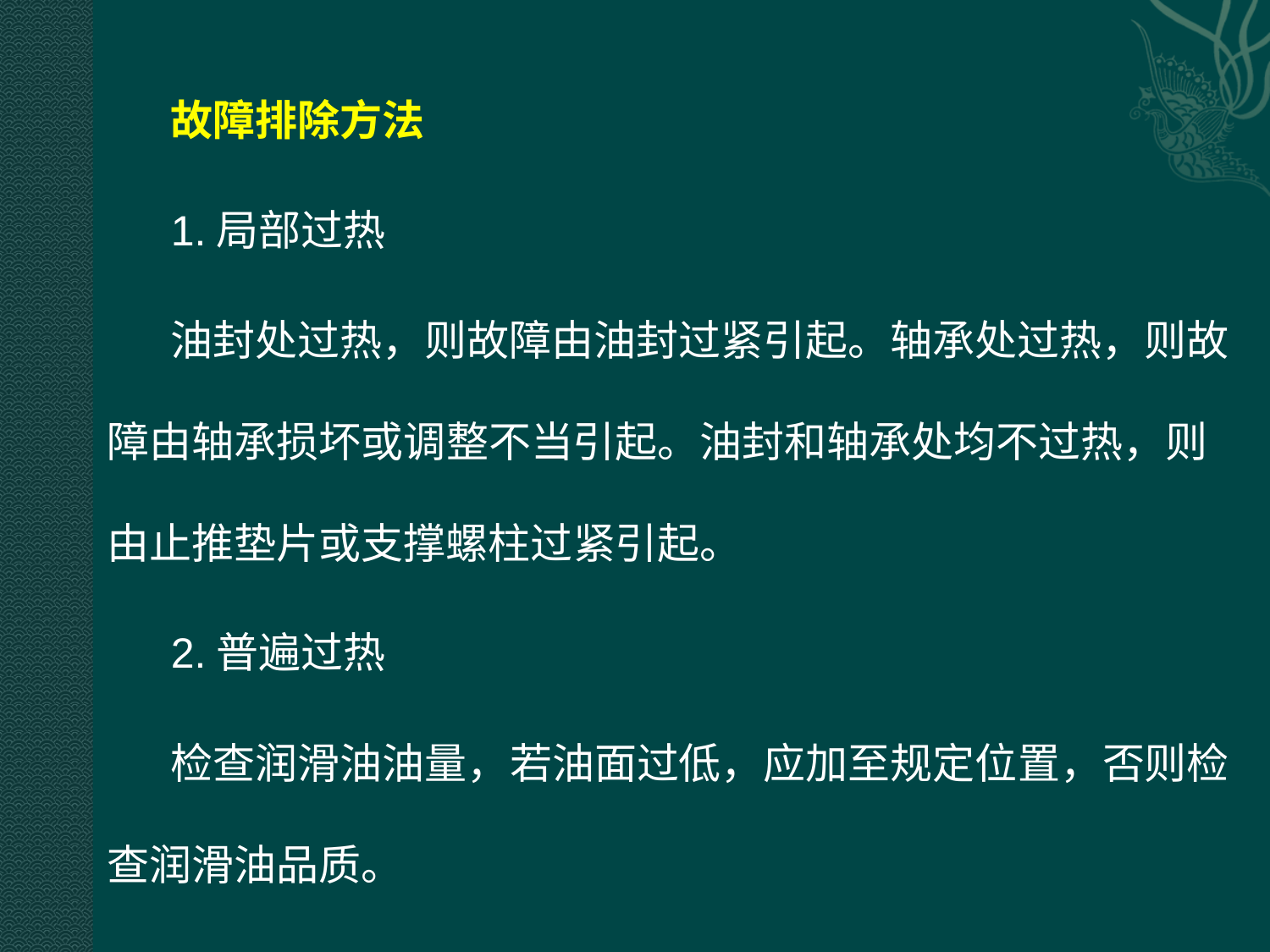

故障排除方法
1.局部过热
油封处过热，则故障由油封过紧引起。轴承处过热，则故障由轴承损坏或调整不当引起。油封和轴承处均不过热，则由止推垫片或支撑螺柱过紧引起。
2.普遍过热
检查润滑油油量，若油面过低，应加至规定位置，否则检查润滑油品质。